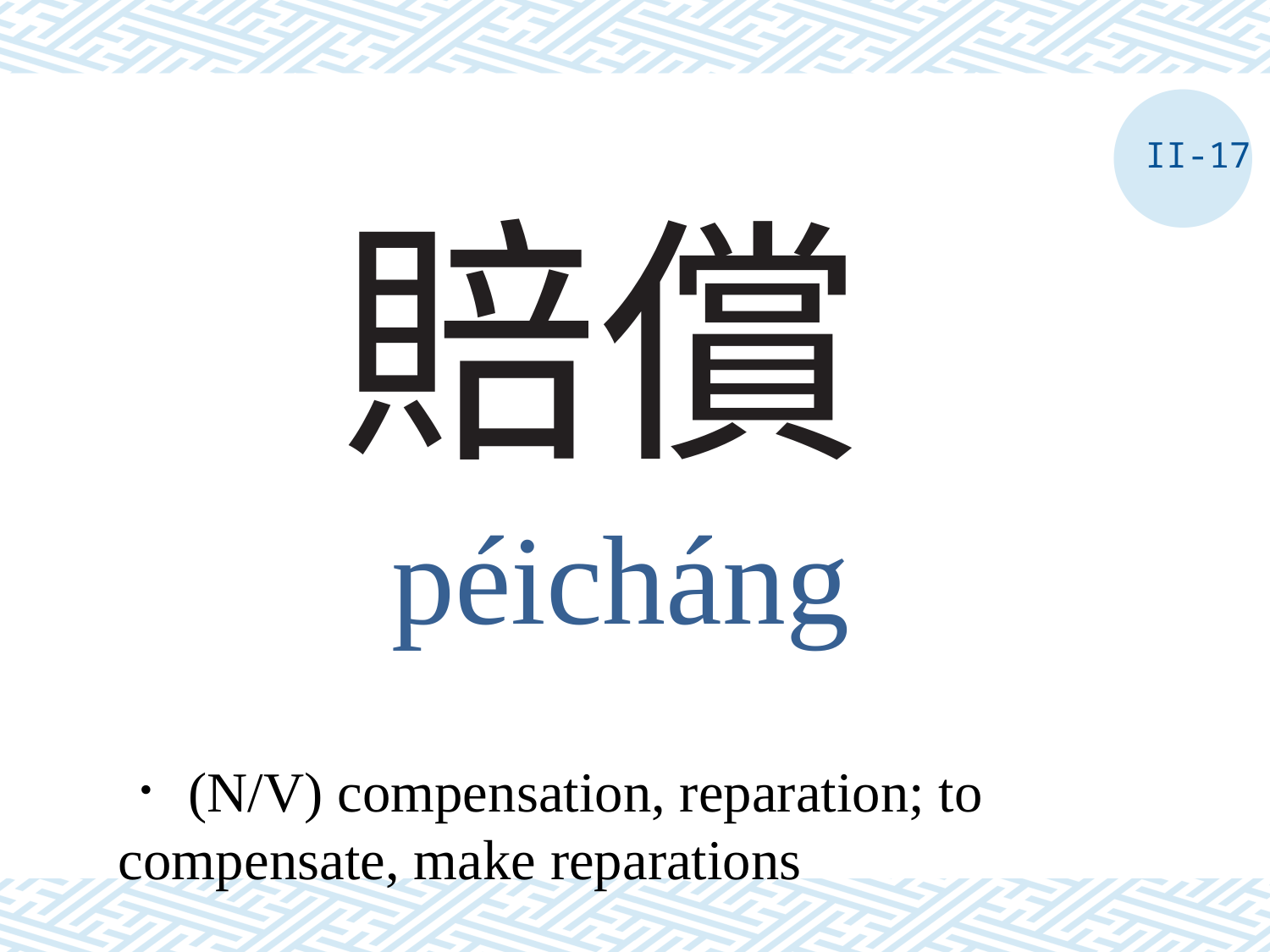

II-17

# 賠償
péicháng
．(N/V) compensation, reparation; to compensate, make reparations